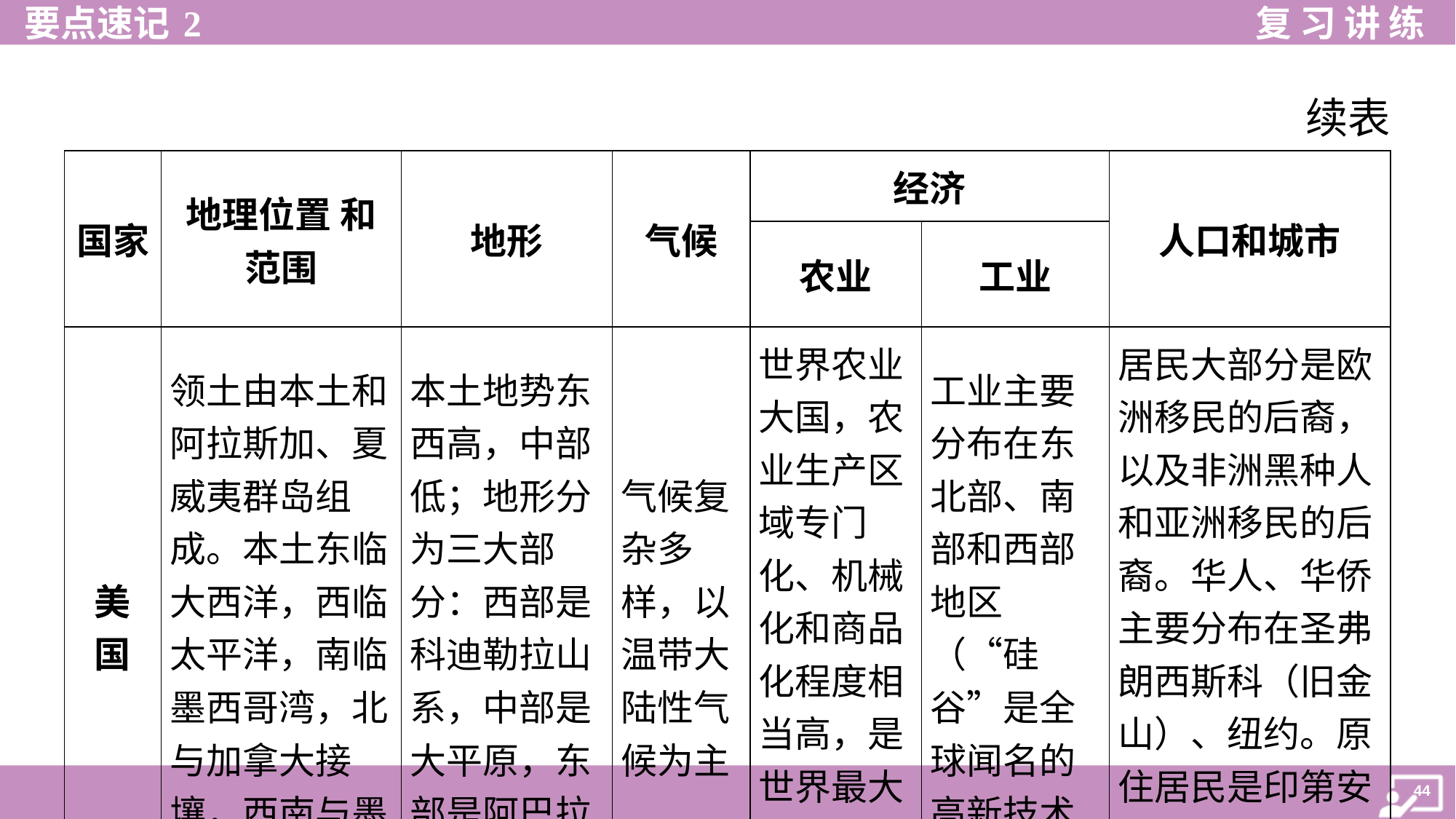

续表
| 国家 | 地理位置 和范围 | 地形 | 气候 | 经济 |  | 人口和城市 |
| --- | --- | --- | --- | --- | --- | --- |
|  |  |  |  | 农业 | 工业 |  |
| 美 国 | 领土由本土和阿拉斯加、夏威夷群岛组成。本土东临大西洋，西临太平洋，南临墨西哥湾，北与加拿大接壤，西南与墨西哥毗邻 | 本土地势东西高，中部低；地形分为三大部分：西部是科迪勒拉山系，中部是大平原，东部是阿巴拉契亚山脉 | 气候复杂多样，以温带大陆性气候为主 | 世界农业 大国，农 业生产区 域专门 化、机械 化和商品 化程度相 当高，是 世界最大 的农产品 出口国 | 工业主要分布在东北部、南部和西部地区（“硅谷”是全球闻名的高新技术产业区） | 居民大部分是欧洲移民的后裔，以及非洲黑种人和亚洲移民的后裔。华人、华侨 主要分布在圣弗朗西斯科（旧金 山）、纽约。原住居民是印第安人。主要城市有华盛顿、纽约等 |